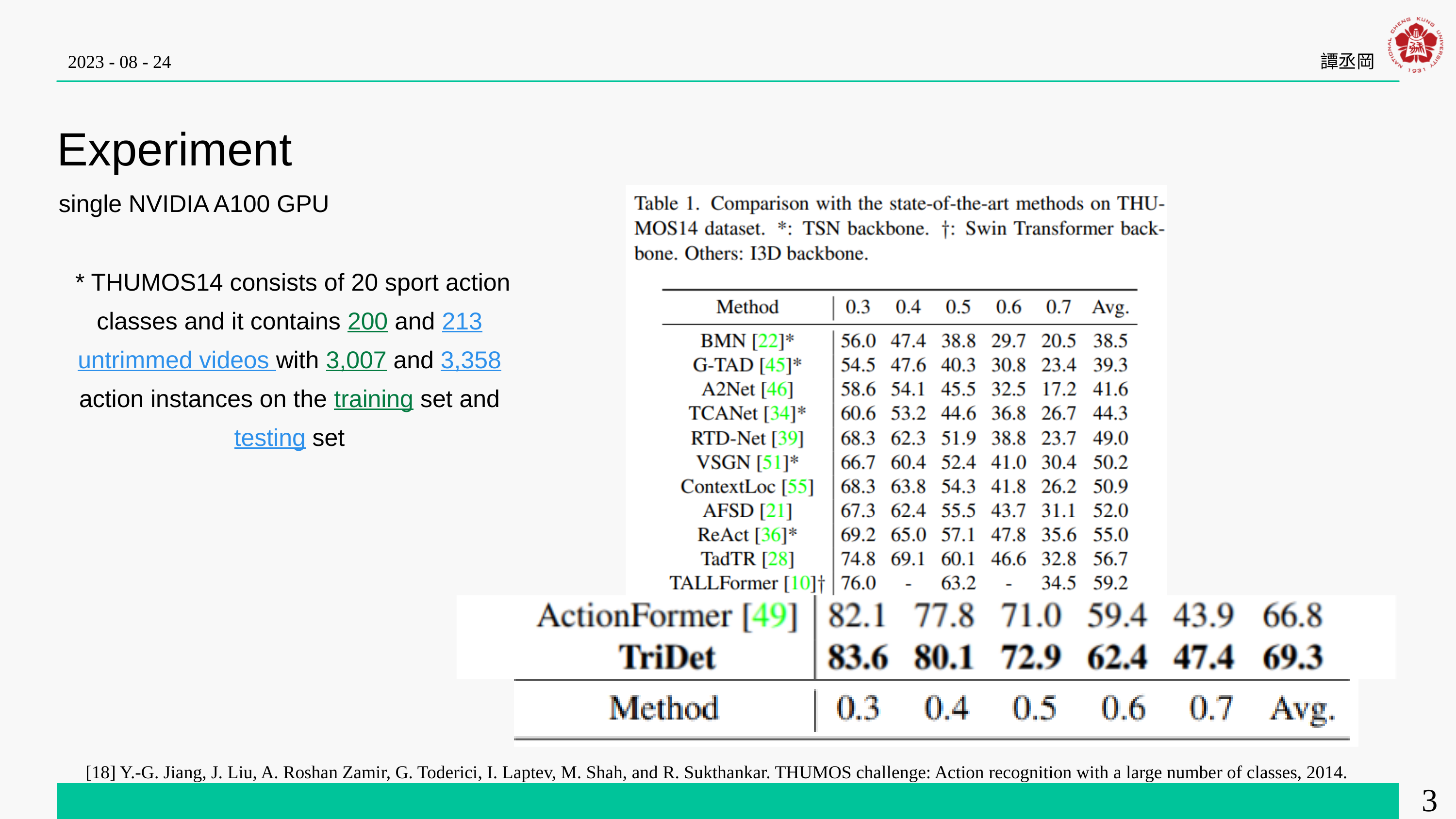

2023 - 08 - 24
譚丞岡

Experiment
single NVIDIA A100 GPU

 * THUMOS14 consists of 20 sport action classes and it contains 200 and 213 untrimmed videos with 3,007 and 3,358 action instances on the training set and testing set

[18] Y.-G. Jiang, J. Liu, A. Roshan Zamir, G. Toderici, I. Laptev, M. Shah, and R. Sukthankar. THUMOS challenge: Action recognition with a large number of classes, 2014.
30